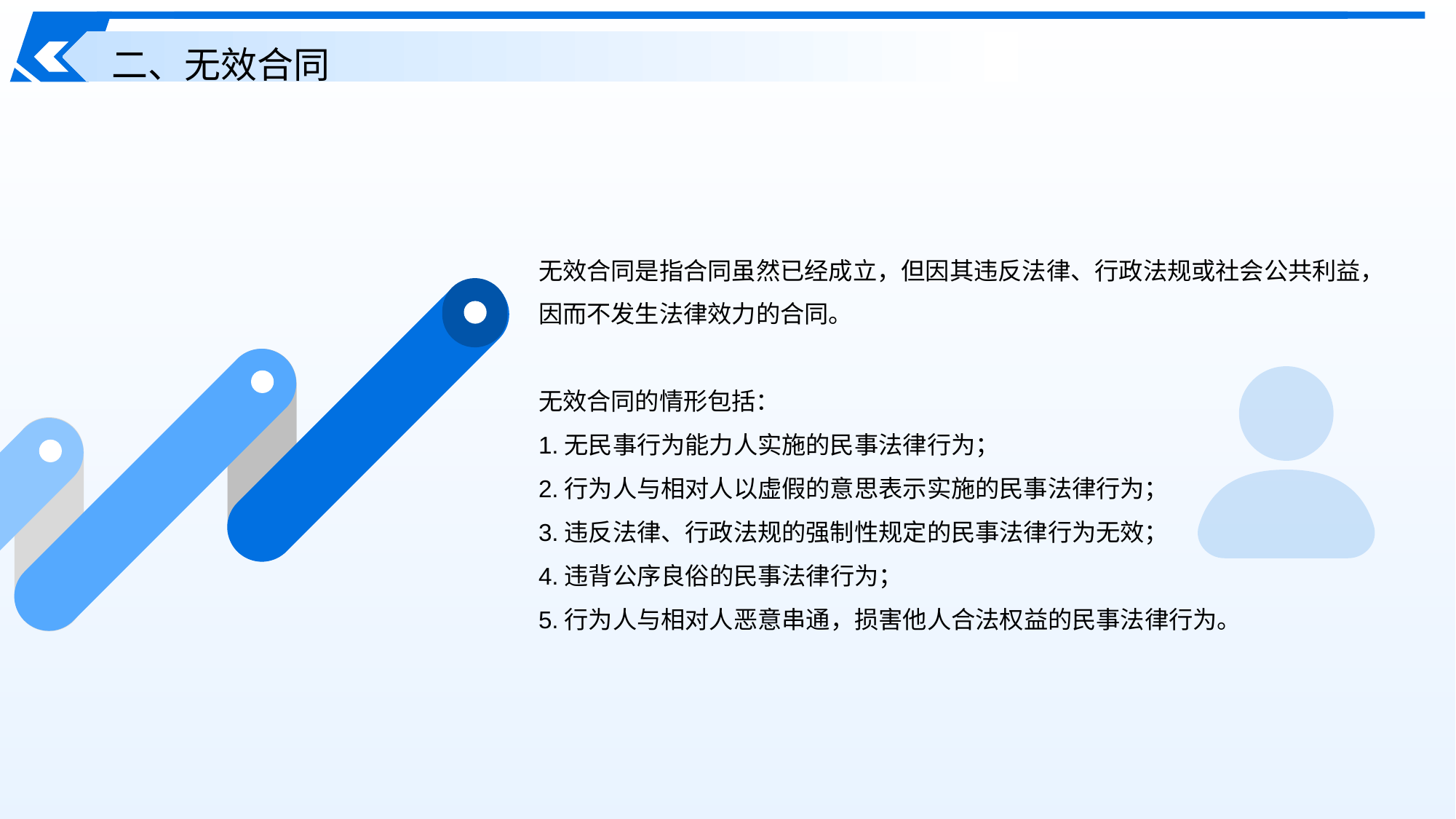

二、无效合同

无效合同是指合同虽然已经成立，但因其违反法律、行政法规或社会公共利益，因而不发生法律效力的合同。

无效合同的情形包括：
1.无民事行为能力人实施的民事法律行为；
2.行为人与相对人以虚假的意思表示实施的民事法律行为；
3.违反法律、行政法规的强制性规定的民事法律行为无效；
4.违背公序良俗的民事法律行为；
5.行为人与相对人恶意串通，损害他人合法权益的民事法律行为。